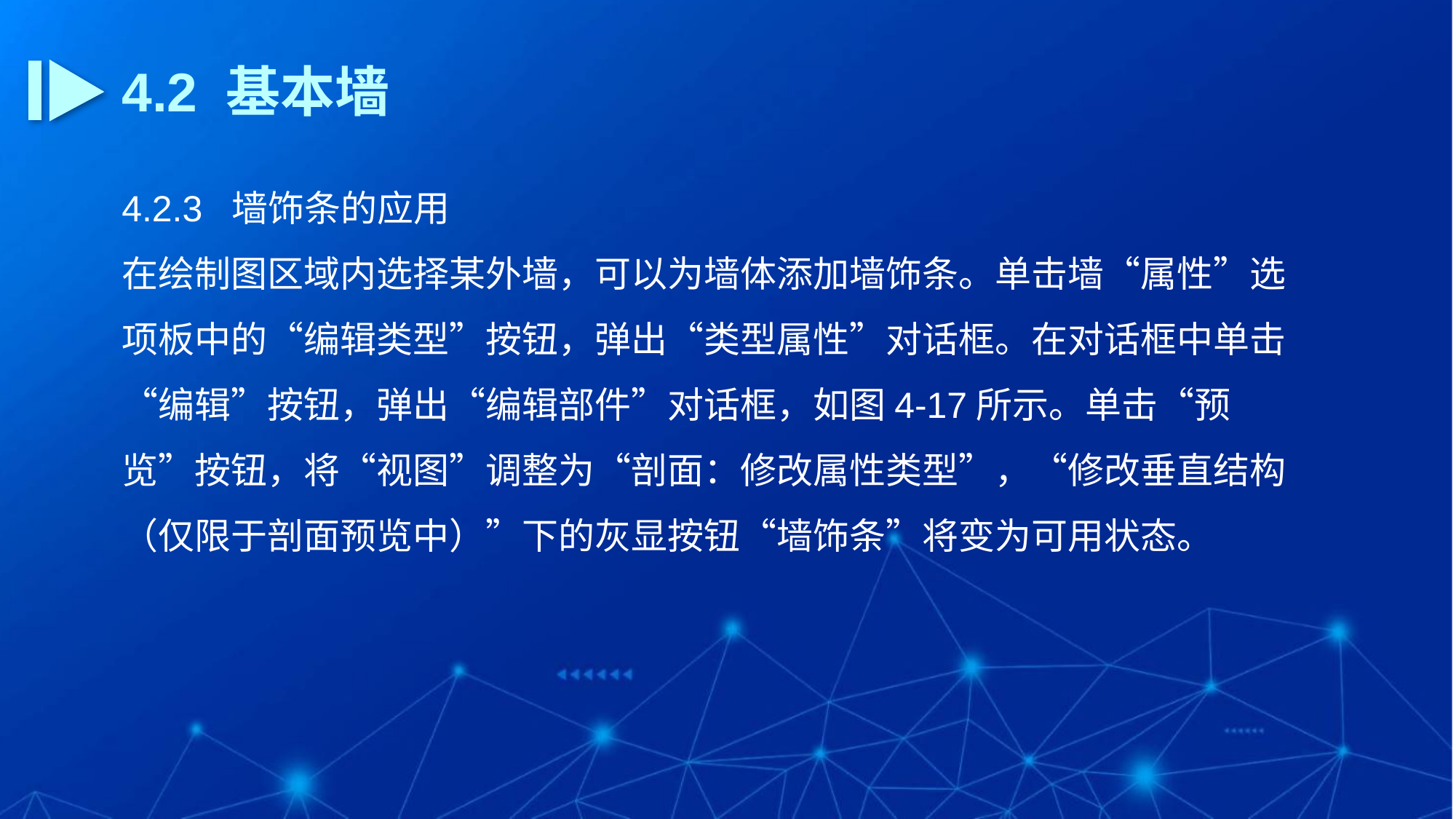

4.2 基本墙

4.2.3  墙饰条的应用
在绘制图区域内选择某外墙，可以为墙体添加墙饰条。单击墙“属性”选项板中的“编辑类型”按钮，弹出“类型属性”对话框。在对话框中单击“编辑”按钮，弹出“编辑部件”对话框，如图4-17所示。单击“预览”按钮，将“视图”调整为“剖面：修改属性类型”，“修改垂直结构（仅限于剖面预览中）”下的灰显按钮“墙饰条”将变为可用状态。